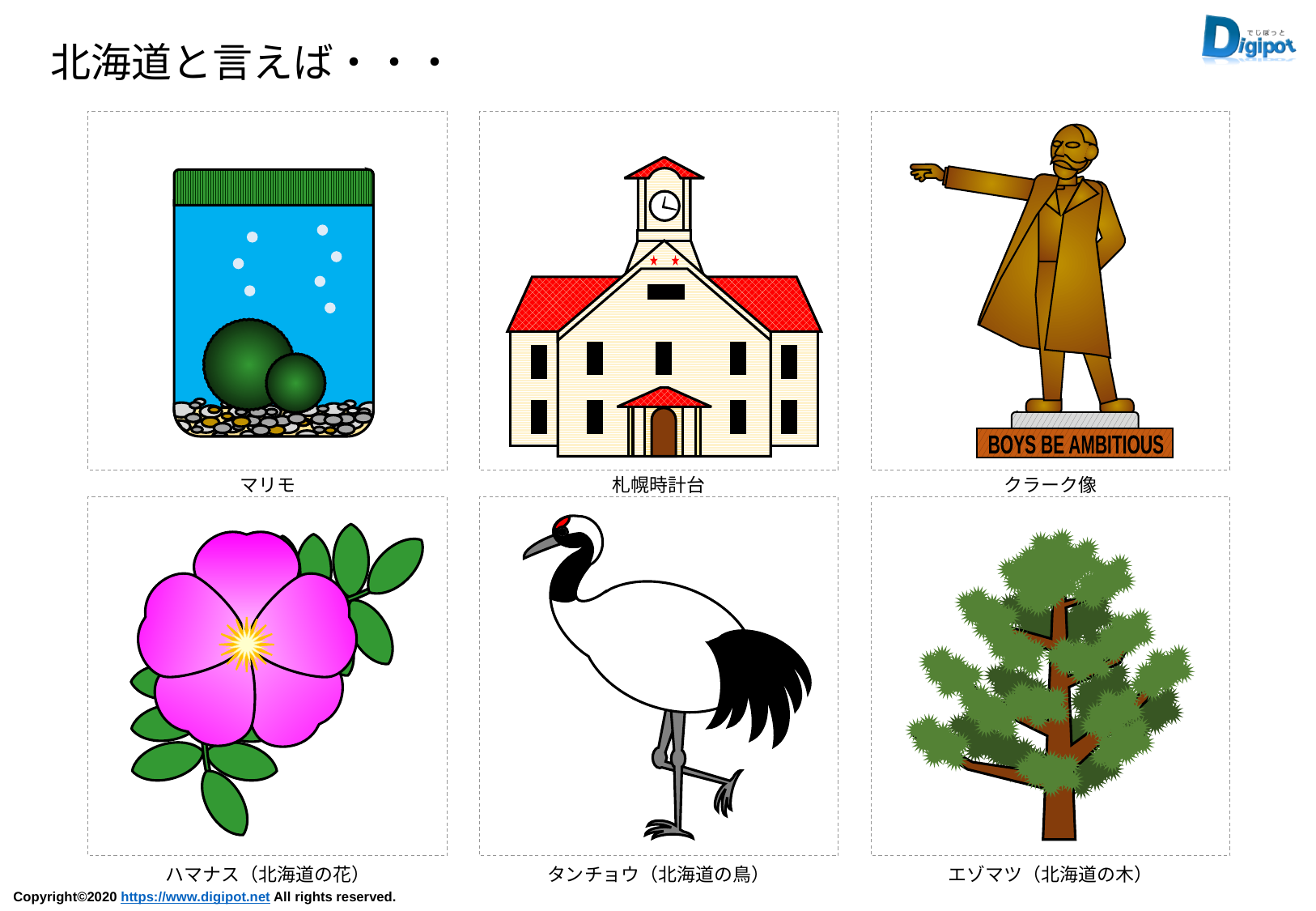

北海道と言えば・・・

BOYS BE AMBITIOUS

マリモ
札幌時計台
クラーク像

ハマナス（北海道の花）
タンチョウ（北海道の鳥）
エゾマツ（北海道の木）